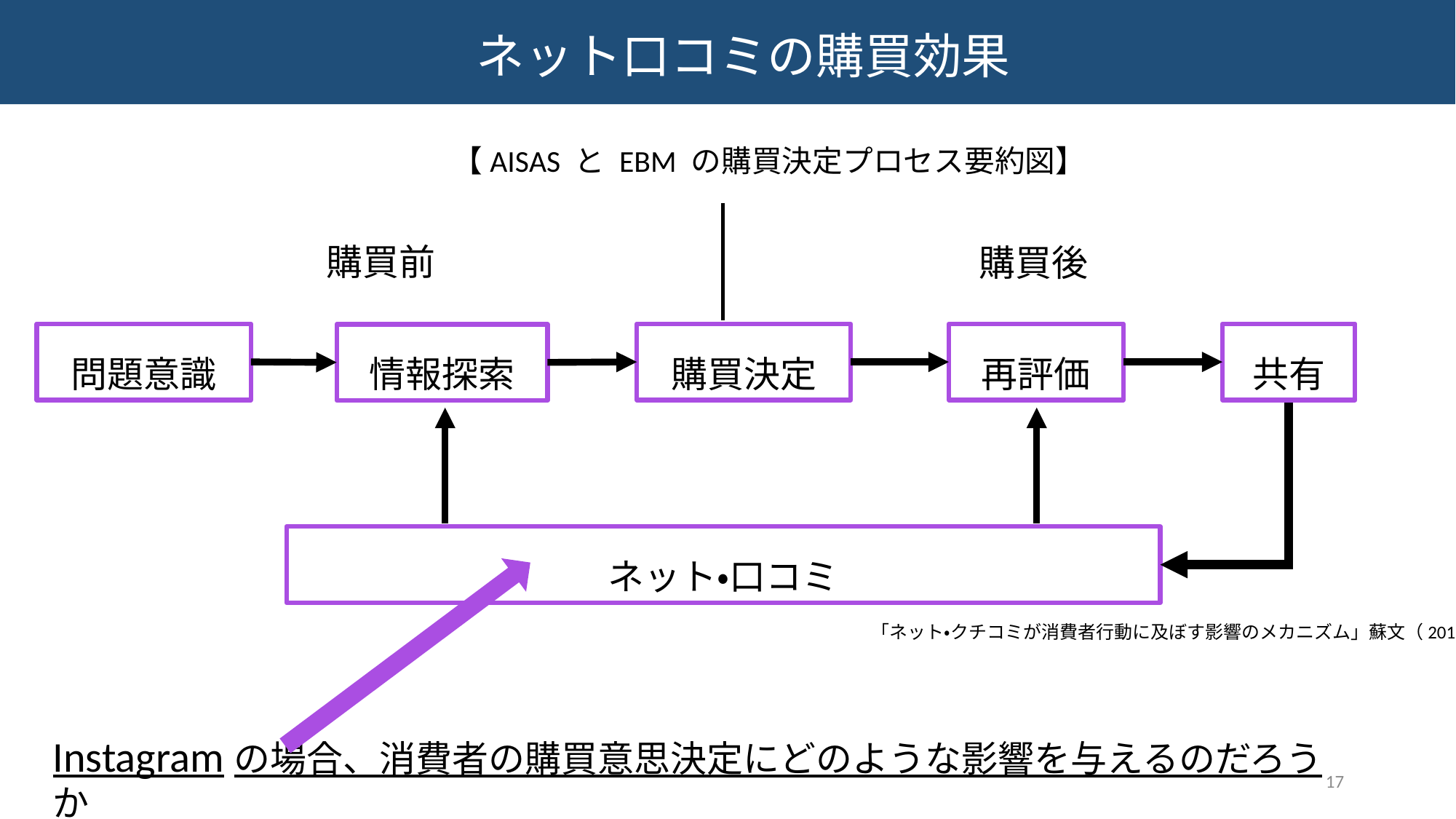

ネット口コミの購買効果
【AISAS と EBM の購買決定プロセス要約図】
購買前
購買後
再評価
共有
問題意識
購買決定
情報探索

ネット・口コミ
「ネット・クチコミが消費者行動に及ぼす影響のメカニズム」蘇文（2015）
Instagramの場合、消費者の購買意思決定にどのような影響を与えるのだろうか
17